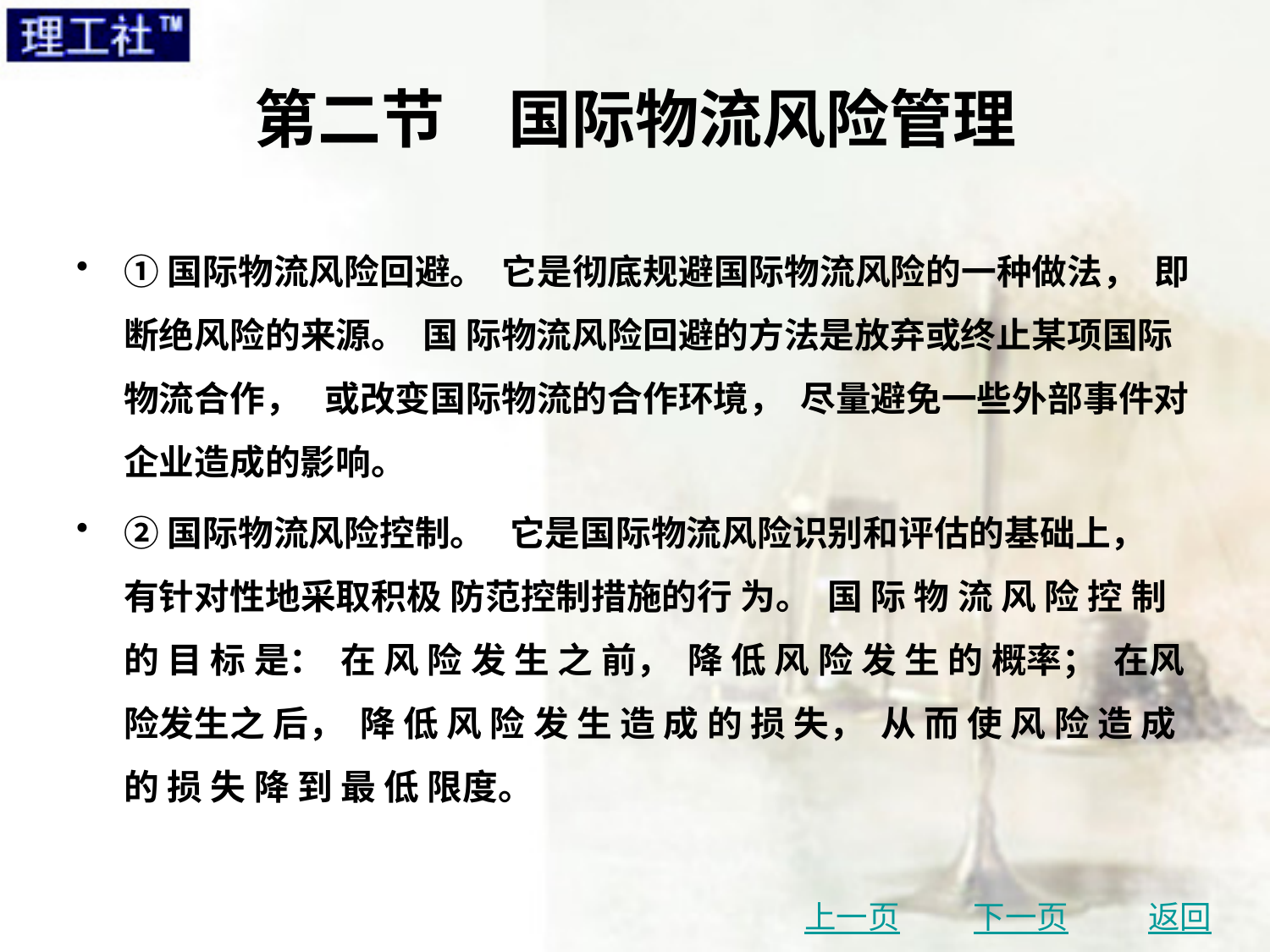

# 第二节　国际物流风险管理
①国际物流风险回避。  它是彻底规避国际物流风险的一种做法，  即断绝风险的来源。  国 际物流风险回避的方法是放弃或终止某项国际物流合作，   或改变国际物流的合作环境，  尽量避免一些外部事件对企业造成的影响。
②国际物流风险控制。   它是国际物流风险识别和评估的基础上，  有针对性地采取积极 防范控制措施的行 为。  国 际 物 流 风 险 控 制 的 目 标 是：  在 风 险 发 生 之 前，  降 低 风 险 发 生 的 概率；  在风险发生之 后，  降 低 风 险 发 生 造 成 的 损 失，  从 而 使 风 险 造 成 的 损 失 降 到 最 低 限度。
上一页
下一页
返回